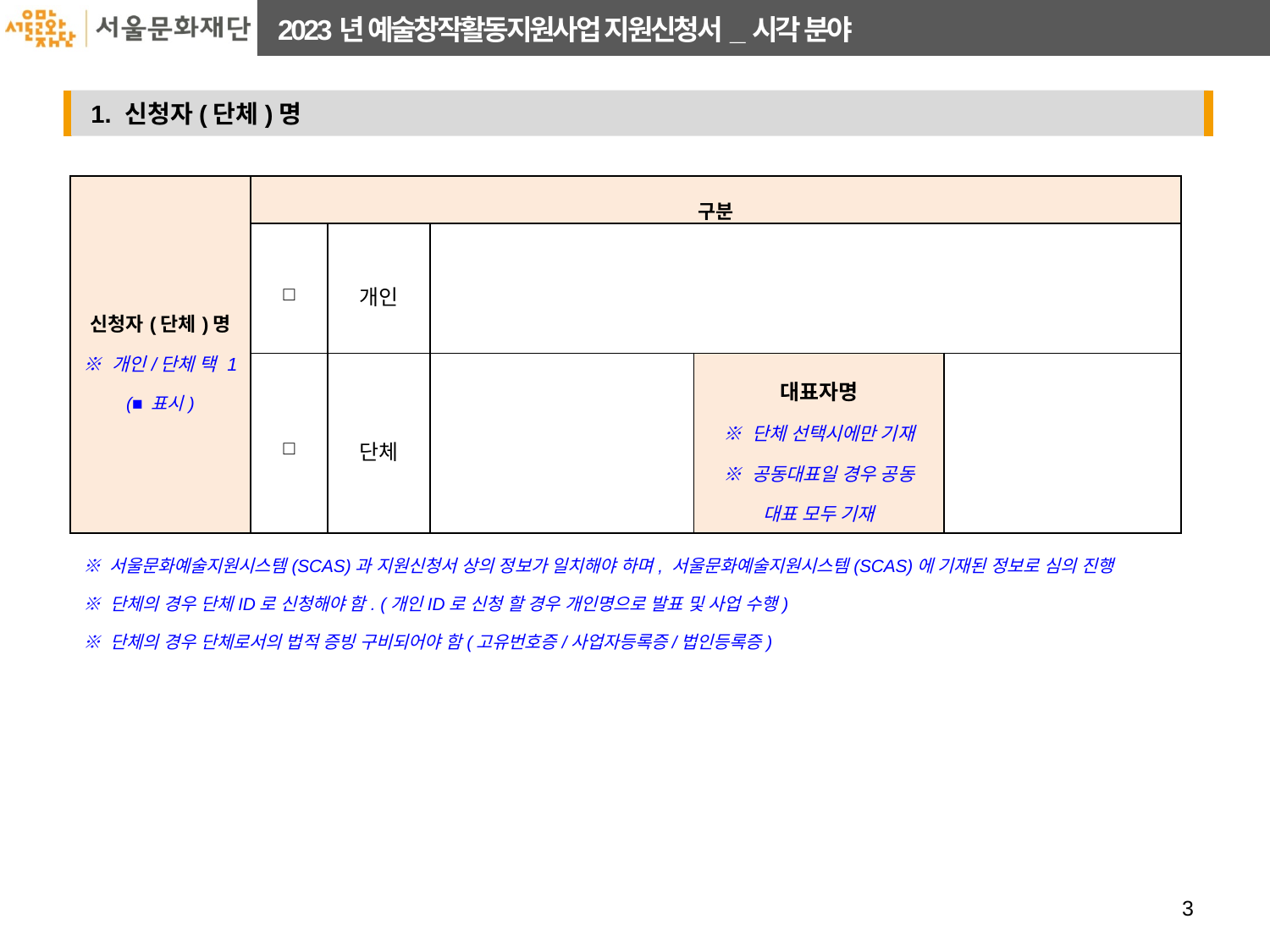

| 신청자(단체)명 ※ 개인/단체 택 1 (■ 표시) | 구분 |  |  |  |  |
| --- | --- | --- | --- | --- | --- |
|  | □ | 개인 |  |  |  |
|  | □ | 단체 |  | 대표자명 ※ 단체 선택시에만 기재 ※ 공동대표일 경우 공동 대표 모두 기재 |  |
| ※ 서울문화예술지원시스템(SCAS)과 지원신청서 상의 정보가 일치해야 하며, 서울문화예술지원시스템(SCAS)에 기재된 정보로 심의 진행 ※ 단체의 경우 단체ID로 신청해야 함. (개인ID로 신청 할 경우 개인명으로 발표 및 사업 수행) ※ 단체의 경우 단체로서의 법적 증빙 구비되어야 함(고유번호증/사업자등록증/법인등록증) |  |  |  |  |  |
3